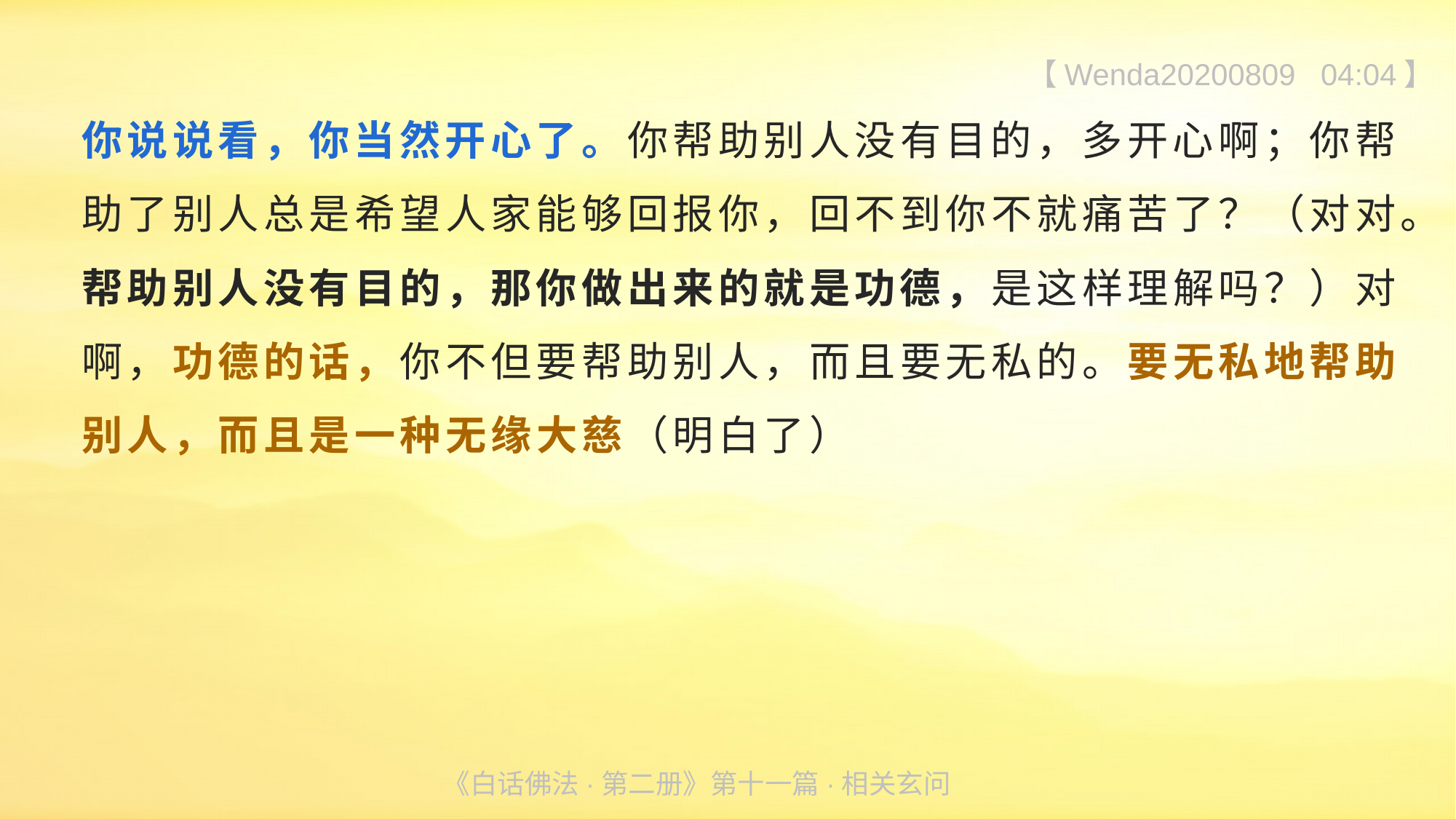

【Wenda20200809   04:04】
你说说看，你当然开心了。你帮助别人没有目的，多开心啊；你帮助了别人总是希望人家能够回报你，回不到你不就痛苦了？（对对。帮助别人没有目的，那你做出来的就是功德，是这样理解吗？）对啊，功德的话，你不但要帮助别人，而且要无私的。要无私地帮助别人，而且是一种无缘大慈（明白了）
《白话佛法·第二册》第十一篇·相关玄问